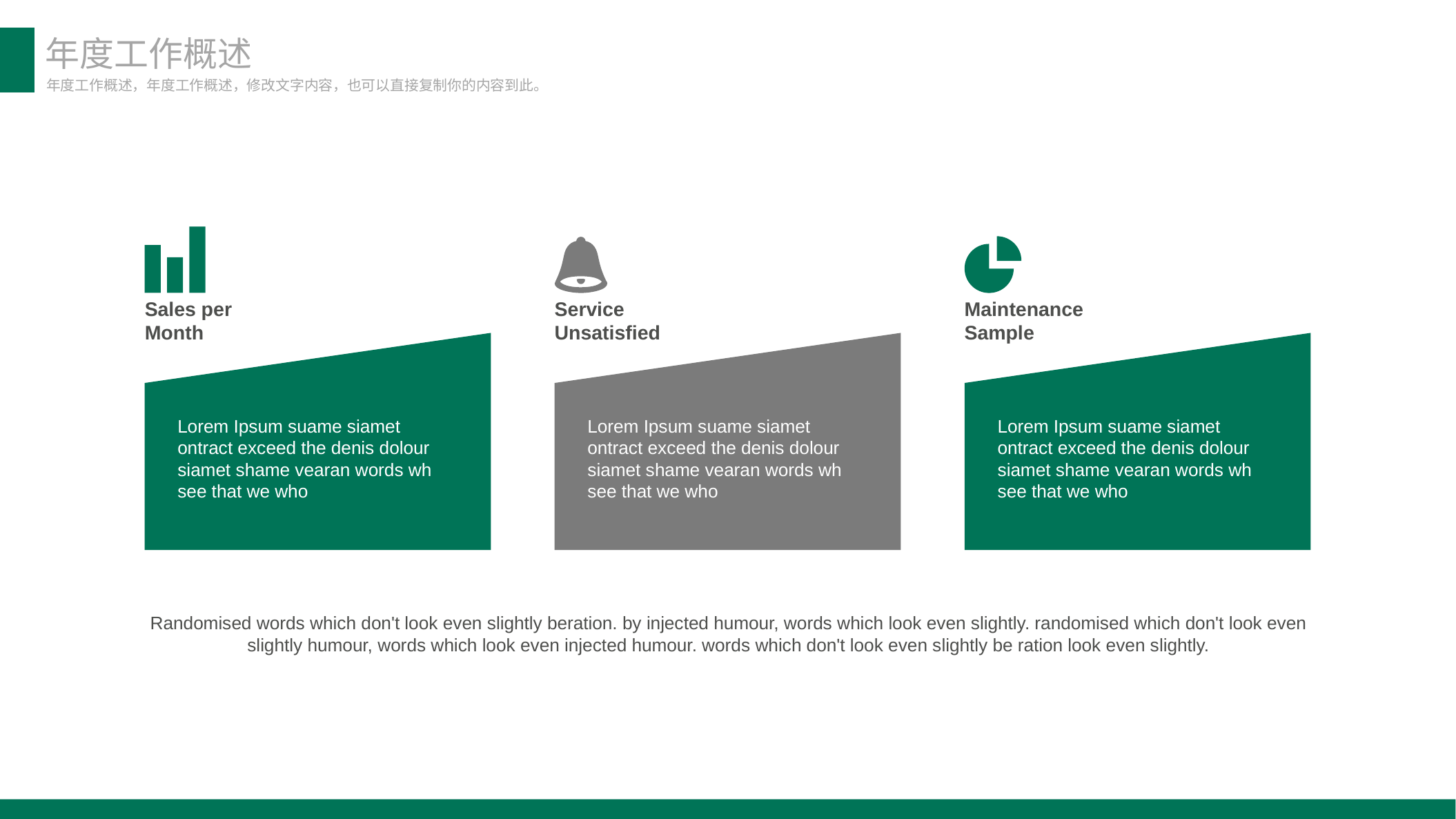

年度工作概述
年度工作概述，年度工作概述，修改文字内容，也可以直接复制你的内容到此。

Sales per Month
Service Unsatisfied
Maintenance Sample

Lorem Ipsum suame siamet ontract exceed the denis dolour siamet shame vearan words wh see that we who
Lorem Ipsum suame siamet ontract exceed the denis dolour siamet shame vearan words wh see that we who
Lorem Ipsum suame siamet ontract exceed the denis dolour siamet shame vearan words wh see that we who
Randomised words which don't look even slightly beration. by injected humour, words which look even slightly. randomised which don't look even slightly humour, words which look even injected humour. words which don't look even slightly be ration look even slightly.